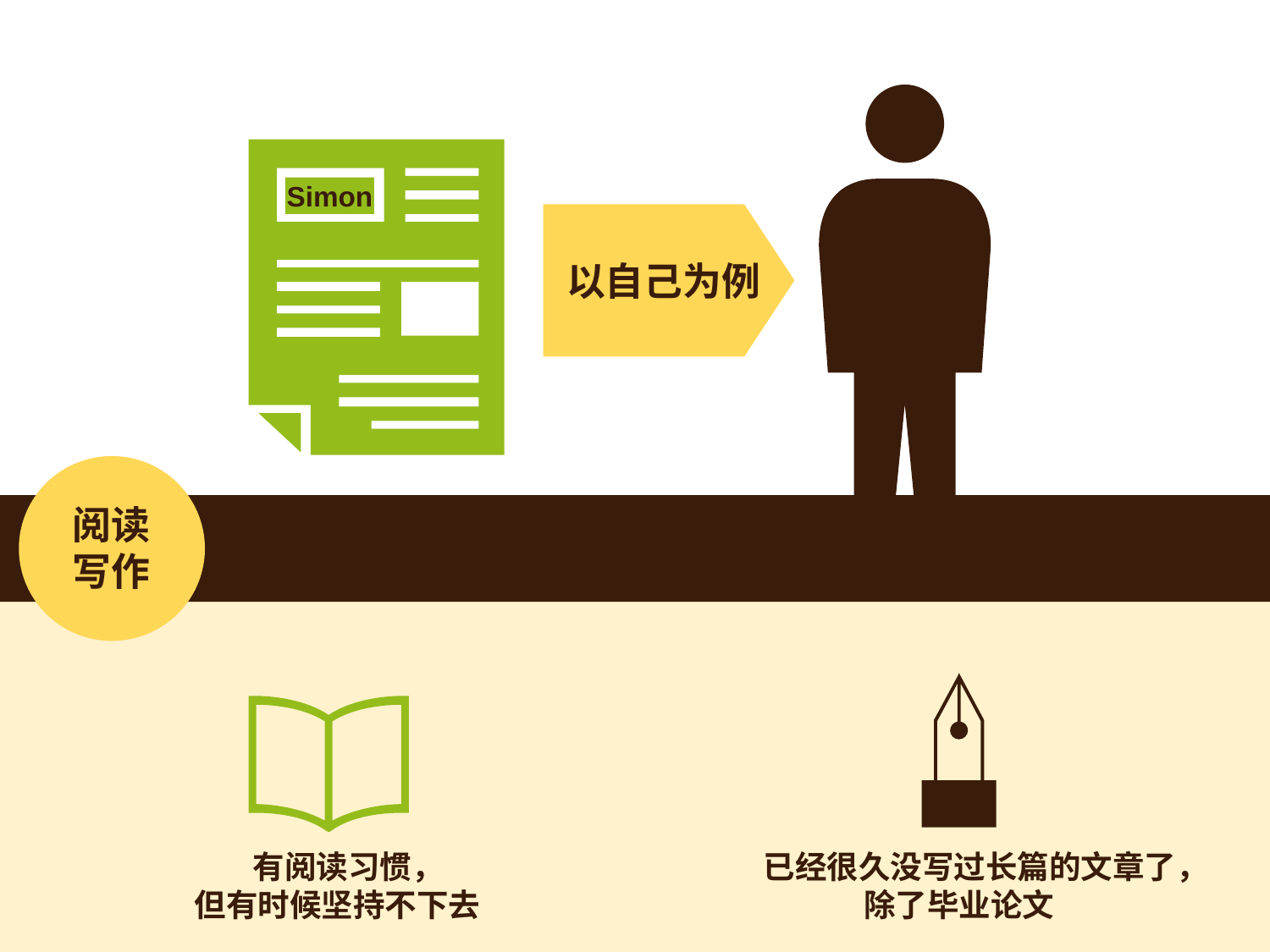

Simon

以自己为例

阅读
写作

  有阅读习惯，
但有时候坚持不下去
  已经很久没写过长篇的文章了，除了毕业论文